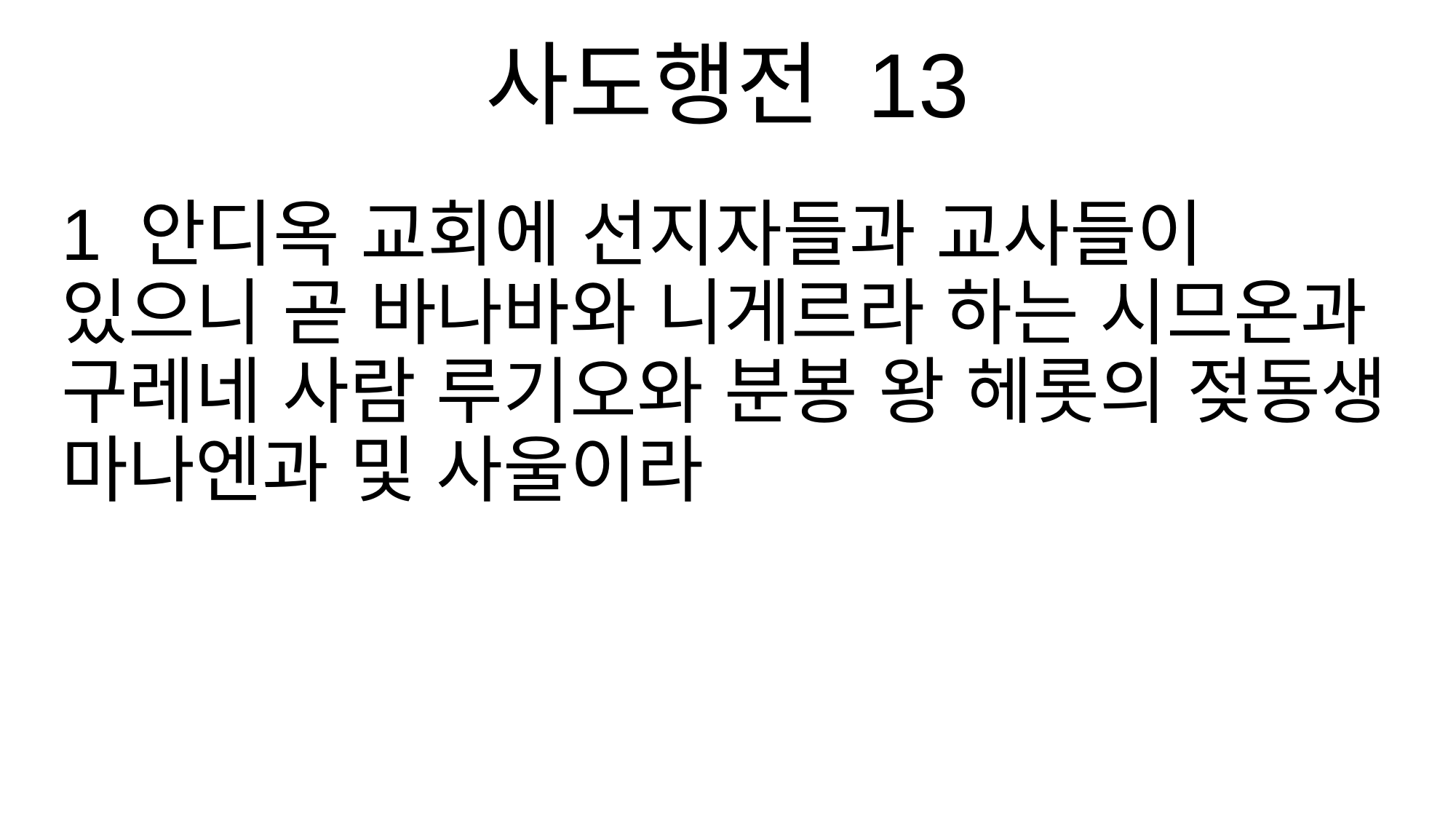

사도행전 13
1 안디옥 교회에 선지자들과 교사들이 있으니 곧 바나바와 니게르라 하는 시므온과 구레네 사람 루기오와 분봉 왕 헤롯의 젖동생 마나엔과 및 사울이라